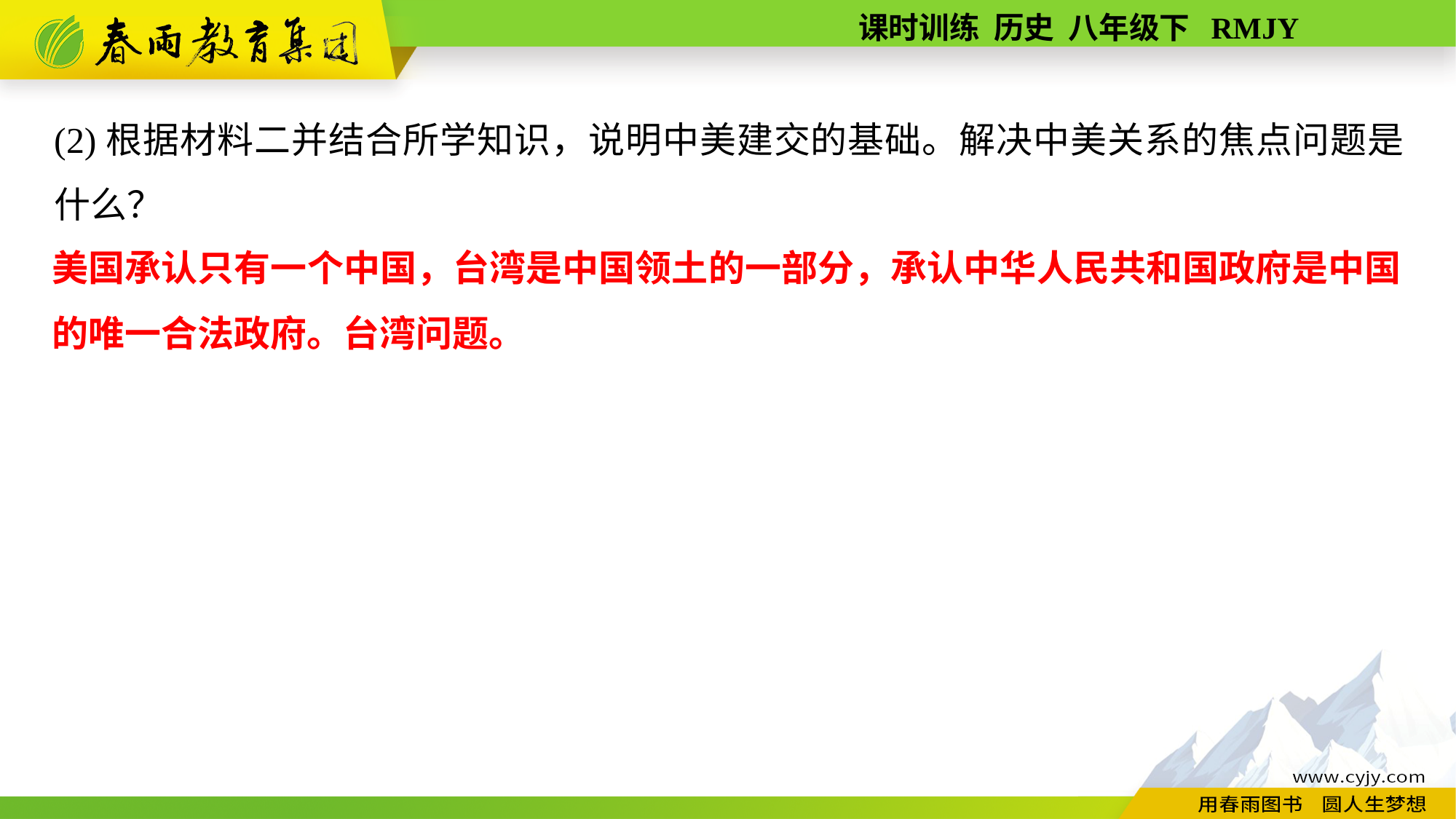

(2)根据材料二并结合所学知识，说明中美建交的基础。解决中美关系的焦点问题是什么？
美国承认只有一个中国，台湾是中国领土的一部分，承认中华人民共和国政府是中国的唯一合法政府。台湾问题。